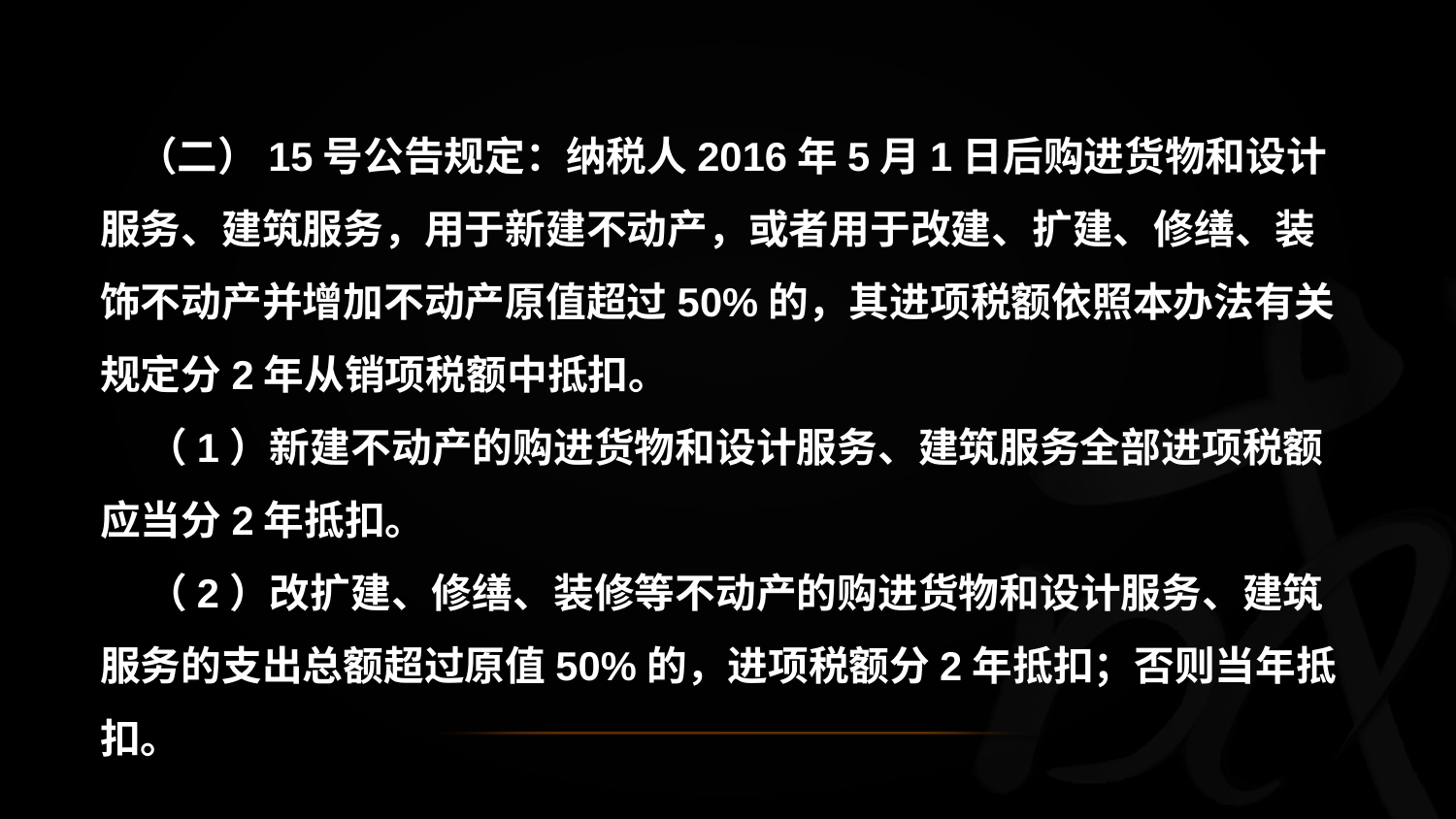

（二）15号公告规定：纳税人2016年5月1日后购进货物和设计服务、建筑服务，用于新建不动产，或者用于改建、扩建、修缮、装饰不动产并增加不动产原值超过50%的，其进项税额依照本办法有关规定分2年从销项税额中抵扣。
    （1）新建不动产的购进货物和设计服务、建筑服务全部进项税额应当分2年抵扣。
    （2）改扩建、修缮、装修等不动产的购进货物和设计服务、建筑服务的支出总额超过原值50%的，进项税额分2年抵扣；否则当年抵扣。